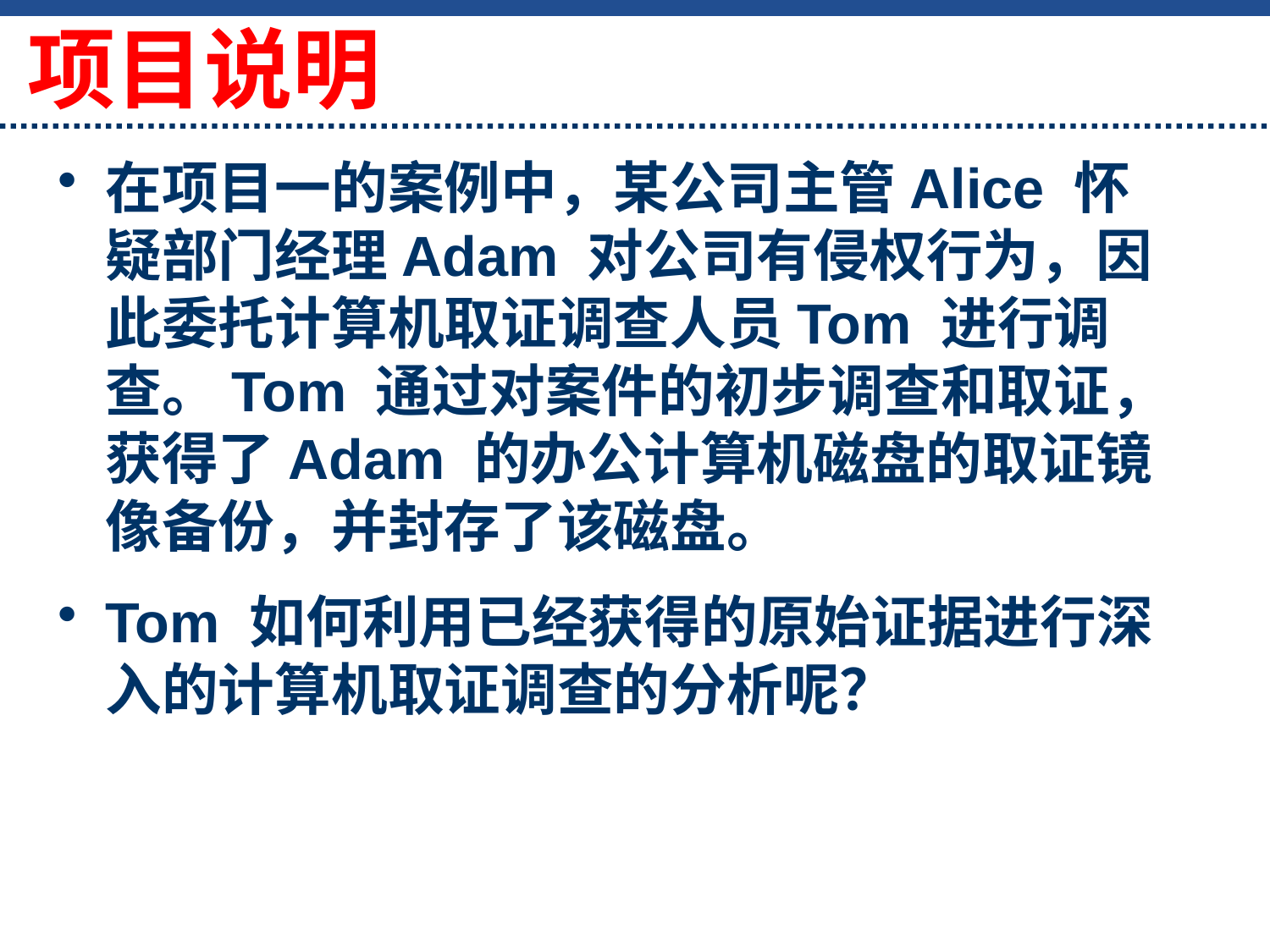

项目说明
在项目一的案例中，某公司主管Alice 怀疑部门经理Adam 对公司有侵权行为，因此委托计算机取证调查人员Tom 进行调查。Tom 通过对案件的初步调查和取证，获得了Adam 的办公计算机磁盘的取证镜像备份，并封存了该磁盘。
Tom 如何利用已经获得的原始证据进行深入的计算机取证调查的分析呢？